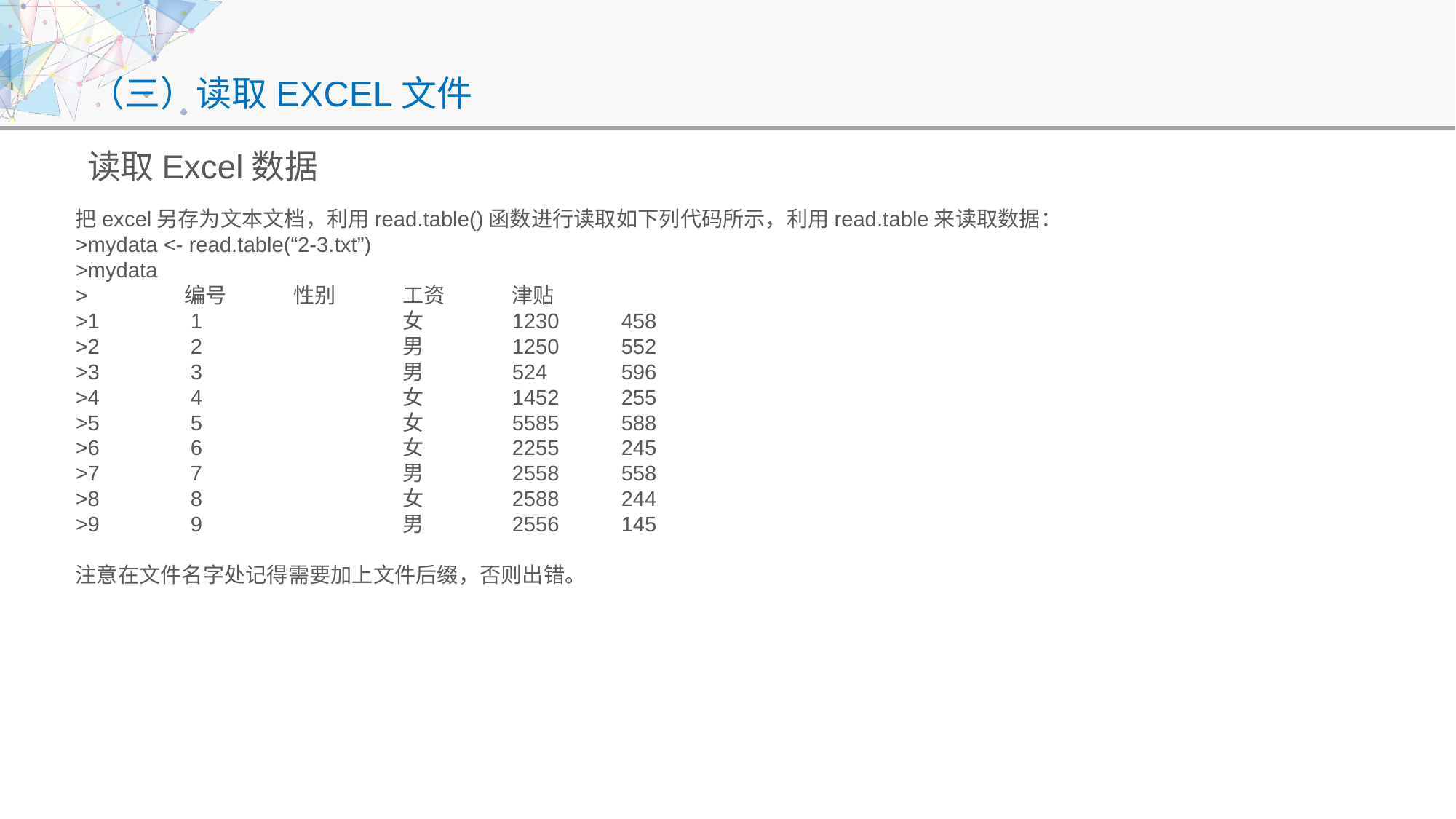

# （三）读取EXCEL文件
读取Excel数据
把excel另存为文本文档，利用read.table()函数进行读取如下列代码所示，利用read.table来读取数据：
>mydata <- read.table(“2-3.txt”)
>mydata
>	编号	性别	工资	津贴
>1	 1		女	1230	458
>2	 2		男	1250	552
>3	 3		男	524	596
>4	 4		女	1452	255
>5	 5		女	5585	588
>6	 6		女	2255	245
>7	 7		男	2558	558
>8	 8		女	2588	244
>9	 9		男	2556	145

注意在文件名字处记得需要加上文件后缀，否则出错。